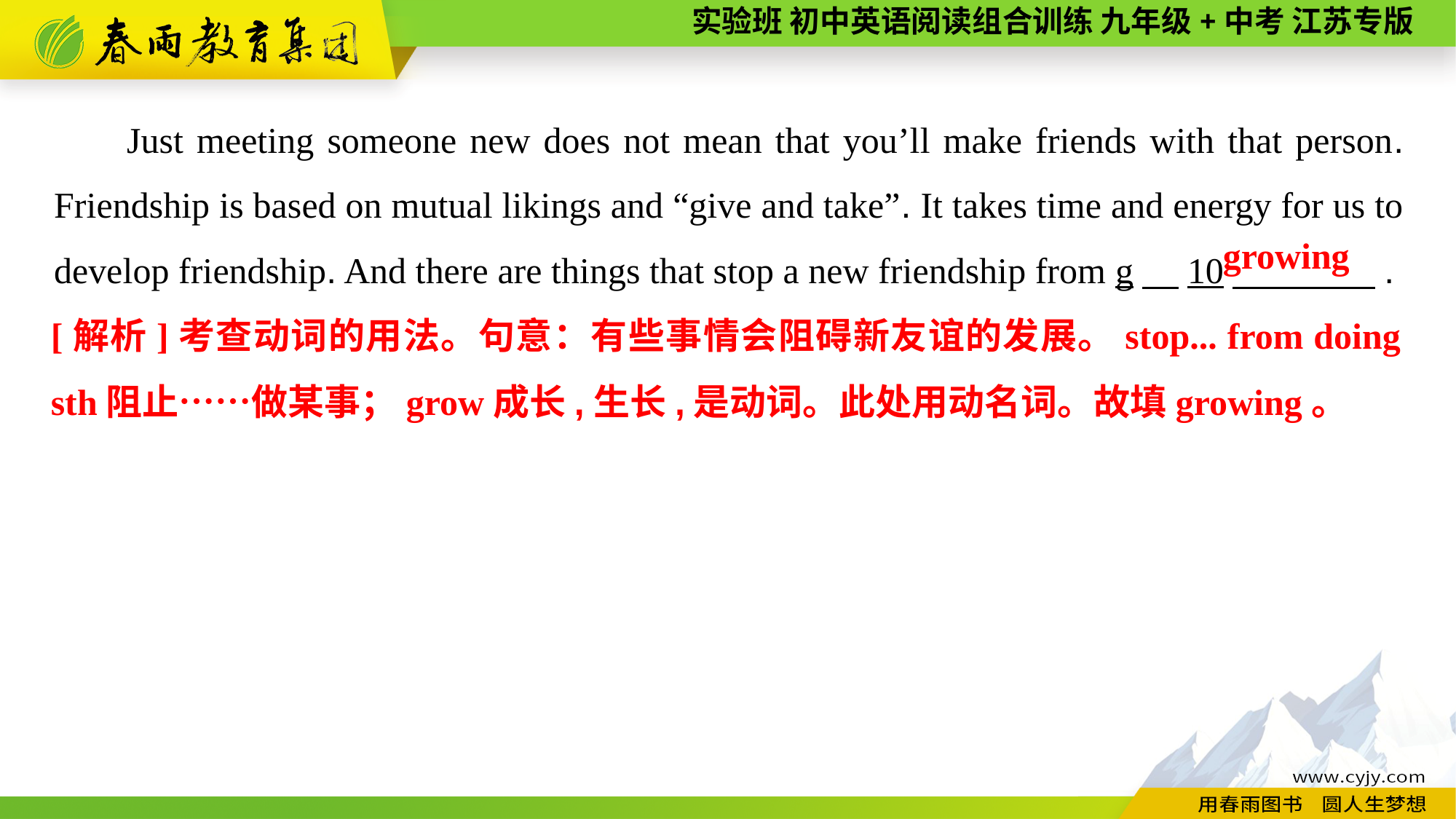

Just meeting someone new does not mean that you’ll make friends with that person. Friendship is based on mutual likings and “give and take”. It takes time and energy for us to develop friendship. And there are things that stop a new friendship from g　10　             .
growing
[解析]考查动词的用法。句意：有些事情会阻碍新友谊的发展。stop... from doing sth阻止……做某事；grow成长,生长,是动词。此处用动名词。故填growing。